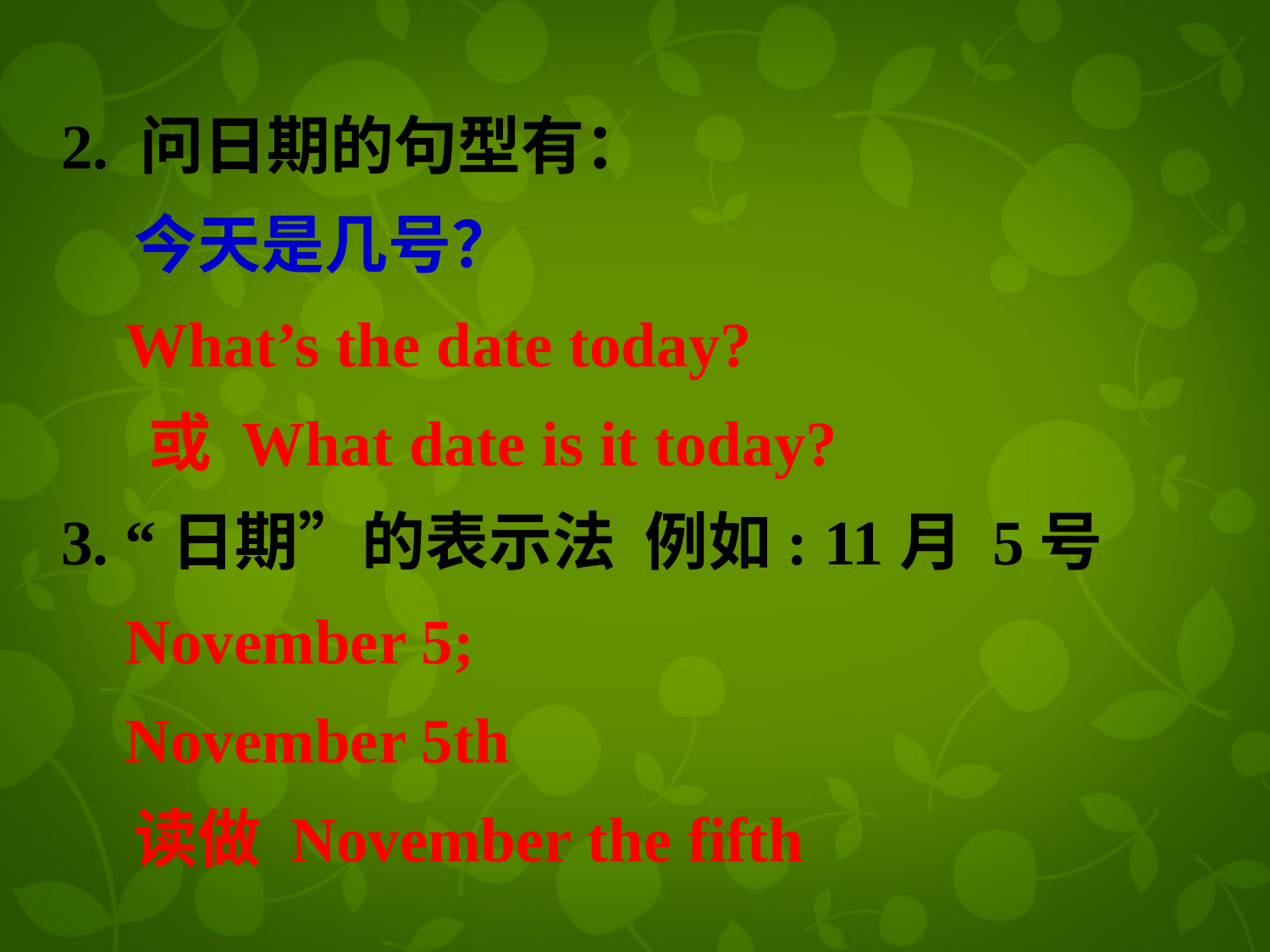

2. 问日期的句型有：
    今天是几号？
    What’s the date today?
     或 What date is it today?
3. “日期”的表示法  例如: 11月 5号
    November 5;
    November 5th
    读做 November the fifth